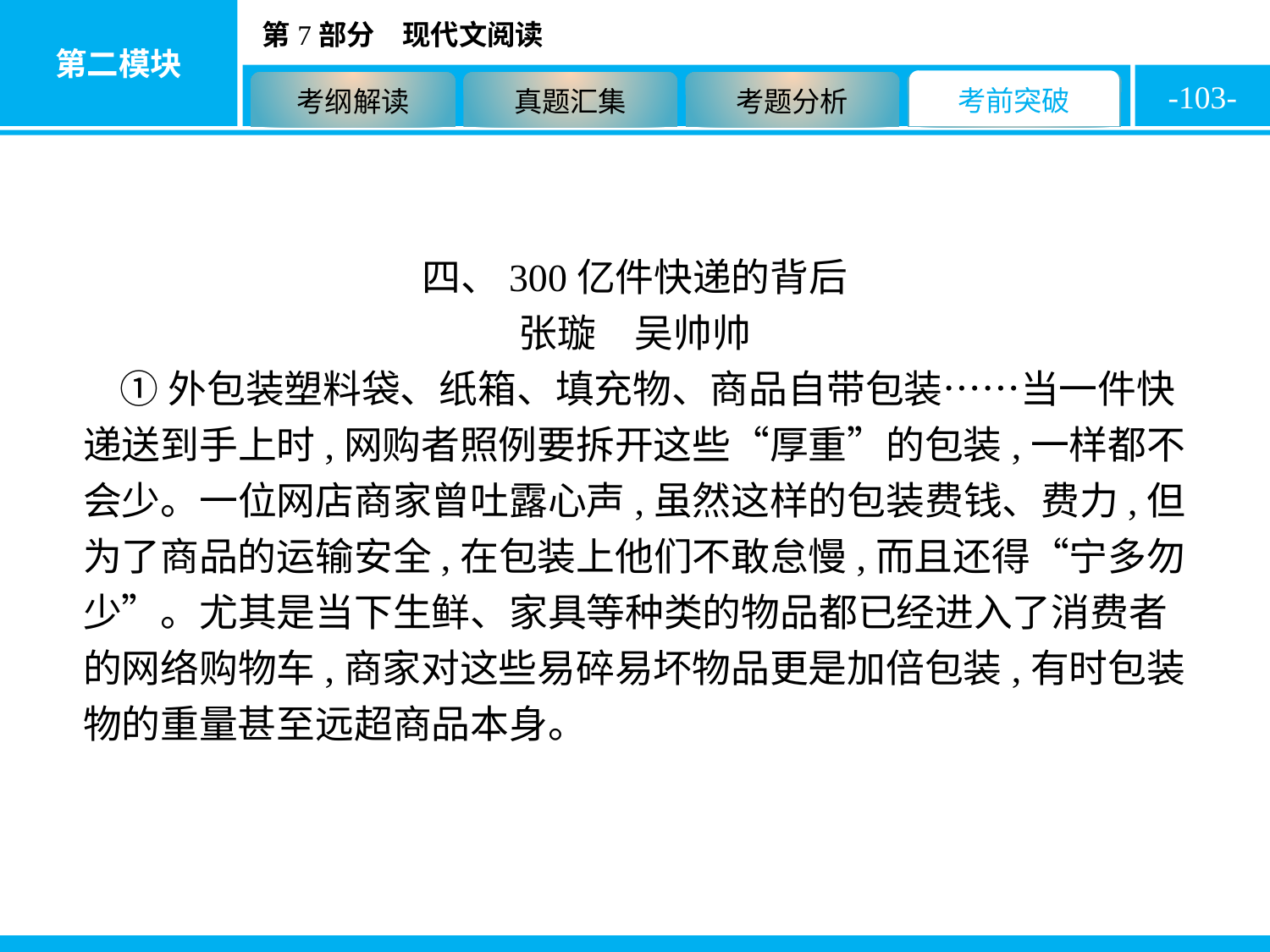

-103-
四、300亿件快递的背后
张璇　吴帅帅
①外包装塑料袋、纸箱、填充物、商品自带包装……当一件快递送到手上时,网购者照例要拆开这些“厚重”的包装,一样都不会少。一位网店商家曾吐露心声,虽然这样的包装费钱、费力,但为了商品的运输安全,在包装上他们不敢怠慢,而且还得“宁多勿少”。尤其是当下生鲜、家具等种类的物品都已经进入了消费者的网络购物车,商家对这些易碎易坏物品更是加倍包装,有时包装物的重量甚至远超商品本身。